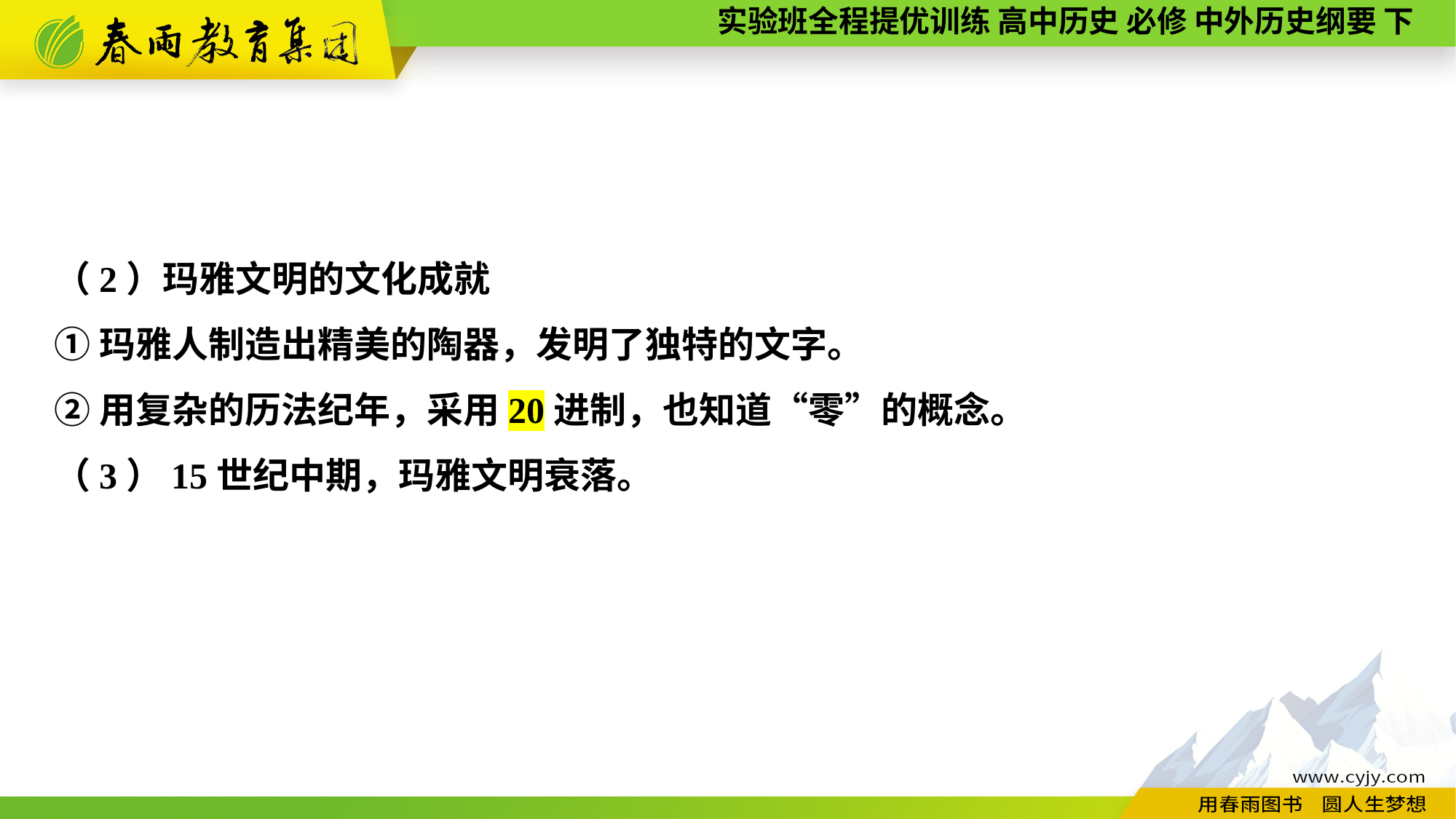

（2）玛雅文明的文化成就
①玛雅人制造出精美的陶器，发明了独特的文字。
②用复杂的历法纪年，采用20进制，也知道“零”的概念。
（3）15世纪中期，玛雅文明衰落。